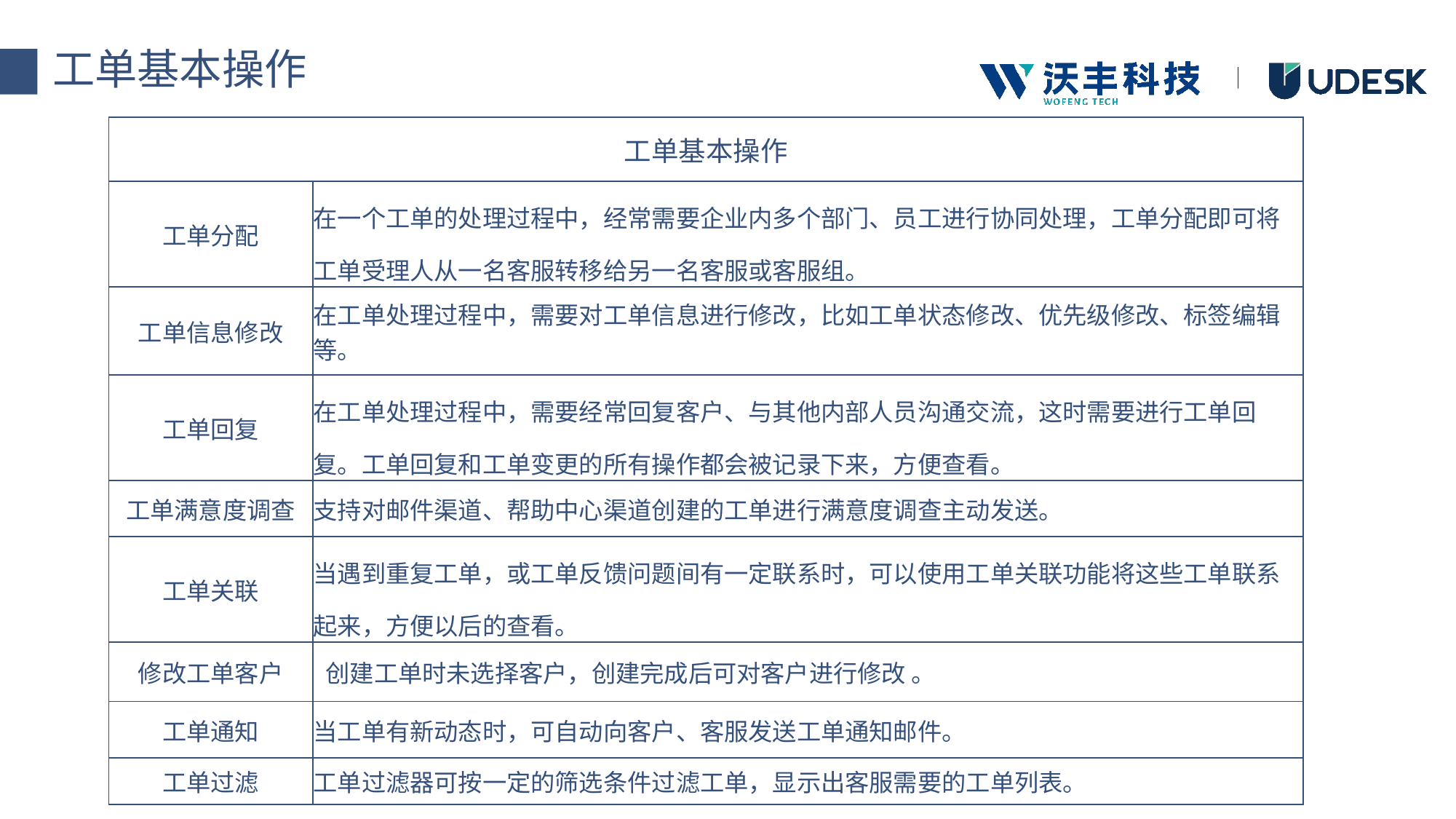

工单基本操作
| 工单基本操作 |  |
| --- | --- |
| 工单分配 | 在一个工单的处理过程中，经常需要企业内多个部门、员工进行协同处理，工单分配即可将工单受理人从一名客服转移给另一名客服或客服组。 |
| 工单信息修改 | 在工单处理过程中，需要对工单信息进行修改，比如工单状态修改、优先级修改、标签编辑等。 |
| 工单回复 | 在工单处理过程中，需要经常回复客户、与其他内部人员沟通交流，这时需要进行工单回复。工单回复和工单变更的所有操作都会被记录下来，方便查看。 |
| 工单满意度调查 | 支持对邮件渠道、帮助中心渠道创建的工单进行满意度调查主动发送。 |
| 工单关联 | 当遇到重复工单，或工单反馈问题间有一定联系时，可以使用工单关联功能将这些工单联系起来，方便以后的查看。 |
| 修改工单客户 | 创建工单时未选择客户，创建完成后可对客户进行修改 。 |
| 工单通知 | 当工单有新动态时，可自动向客户、客服发送工单通知邮件。 |
| 工单过滤 | 工单过滤器可按一定的筛选条件过滤工单，显示出客服需要的工单列表。 |